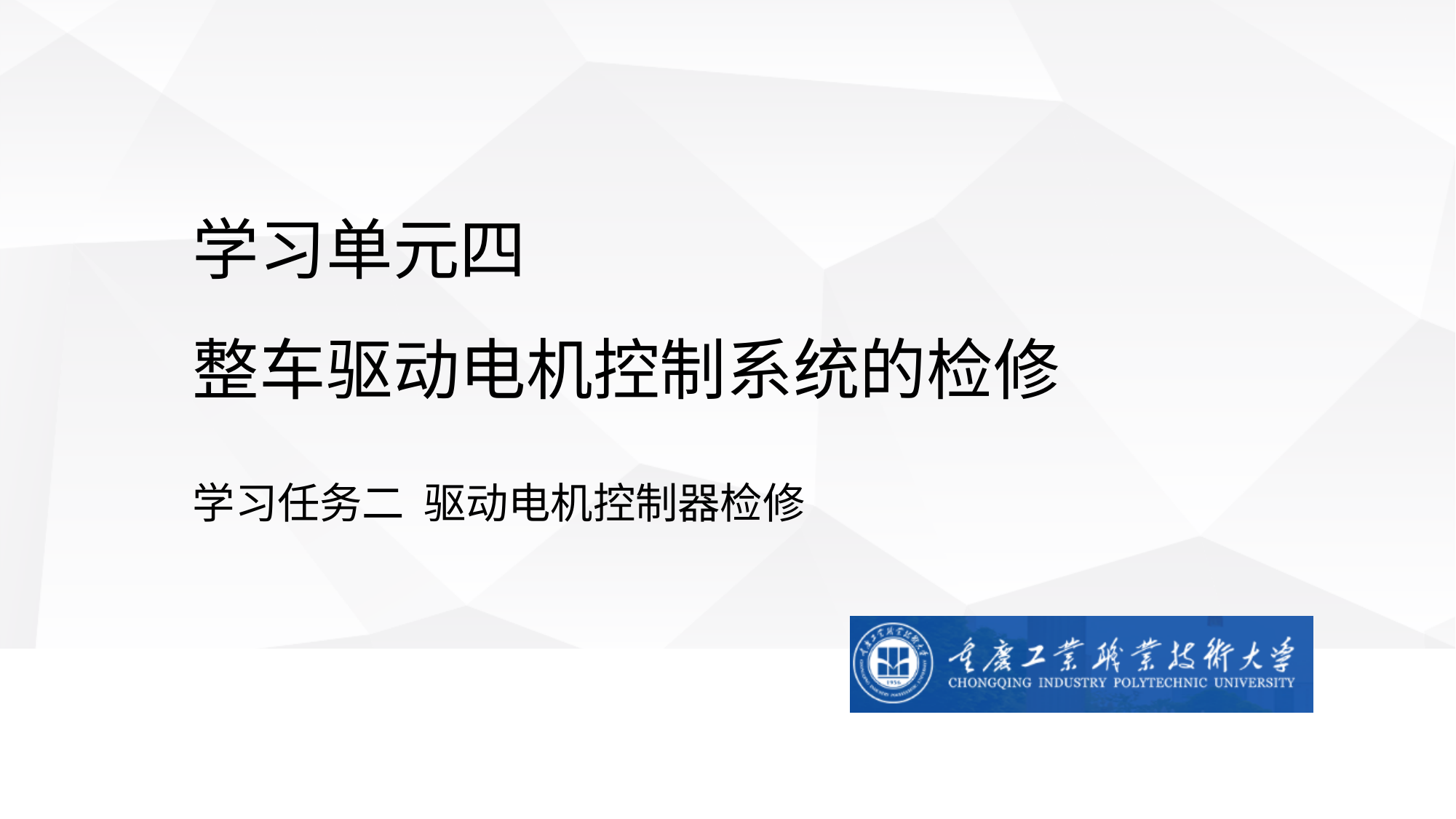

学习单元四
整车驱动电机控制系统的检修
学习任务二  驱动电机控制器检修